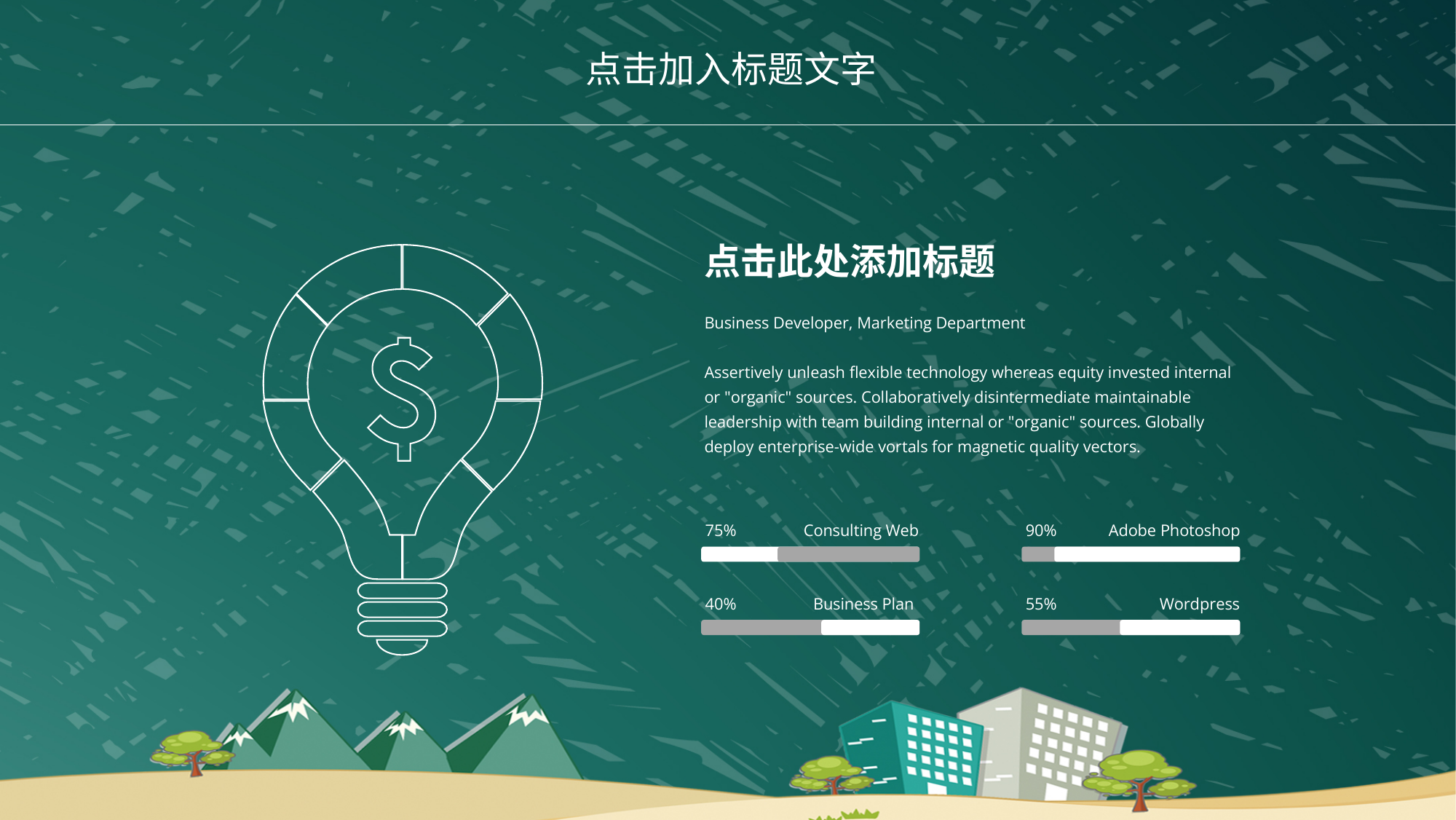

点击加入标题文字

点击此处添加标题
Business Developer, Marketing Department

Assertively unleash flexible technology whereas equity invested internal or "organic" sources. Collaboratively disintermediate maintainable leadership with team building internal or "organic" sources. Globally deploy enterprise-wide vortals for magnetic quality vectors.
Adobe Photoshop
90%
Consulting Web
75%

Wordpress
55%
Business Plan
40%